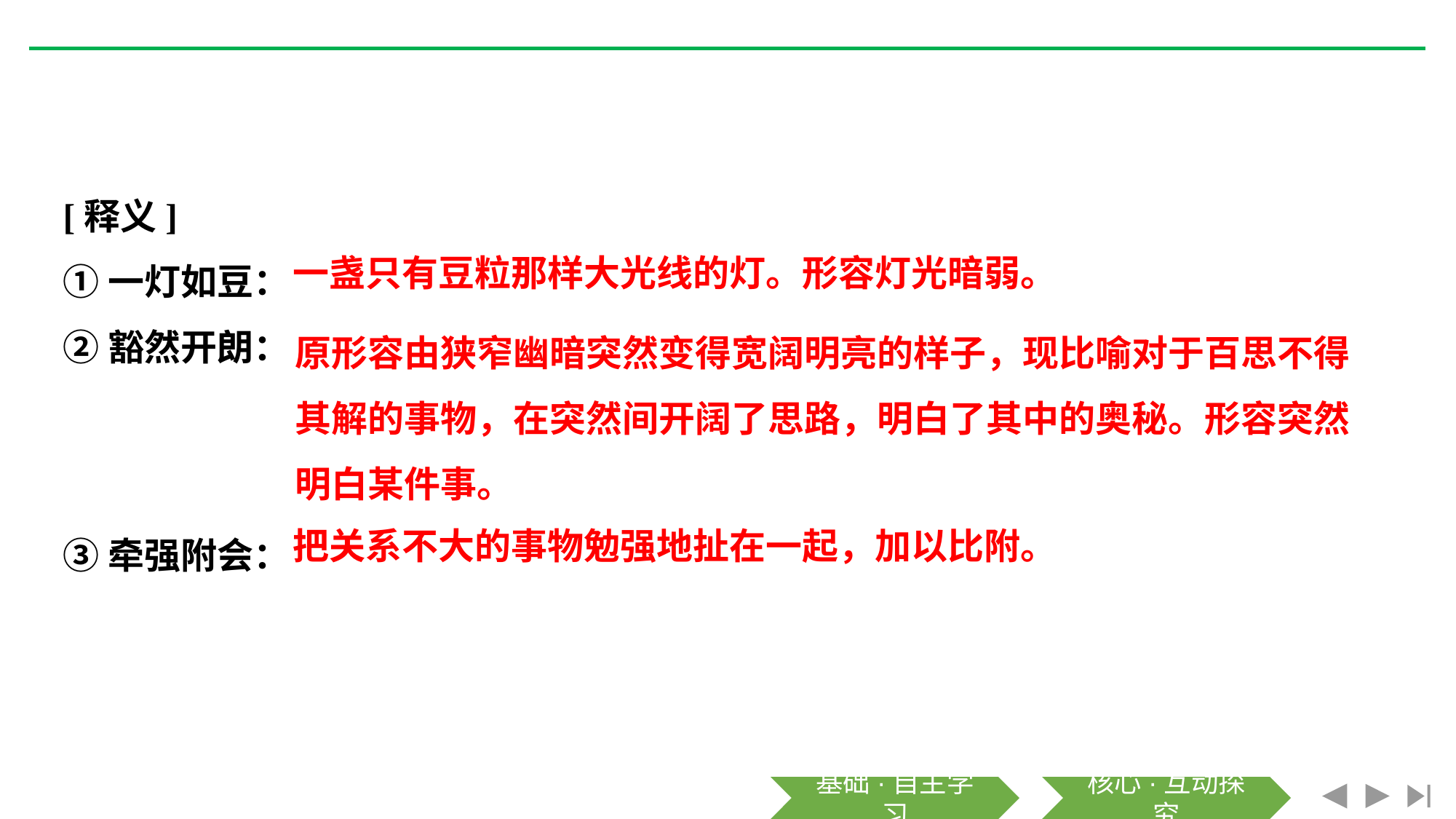

[释义]
①一灯如豆：
②豁然开朗：

③牵强附会：
一盏只有豆粒那样大光线的灯。形容灯光暗弱。
原形容由狭窄幽暗突然变得宽阔明亮的样子，现比喻对于百思不得
其解的事物，在突然间开阔了思路，明白了其中的奥秘。形容突然
明白某件事。
把关系不大的事物勉强地扯在一起，加以比附。